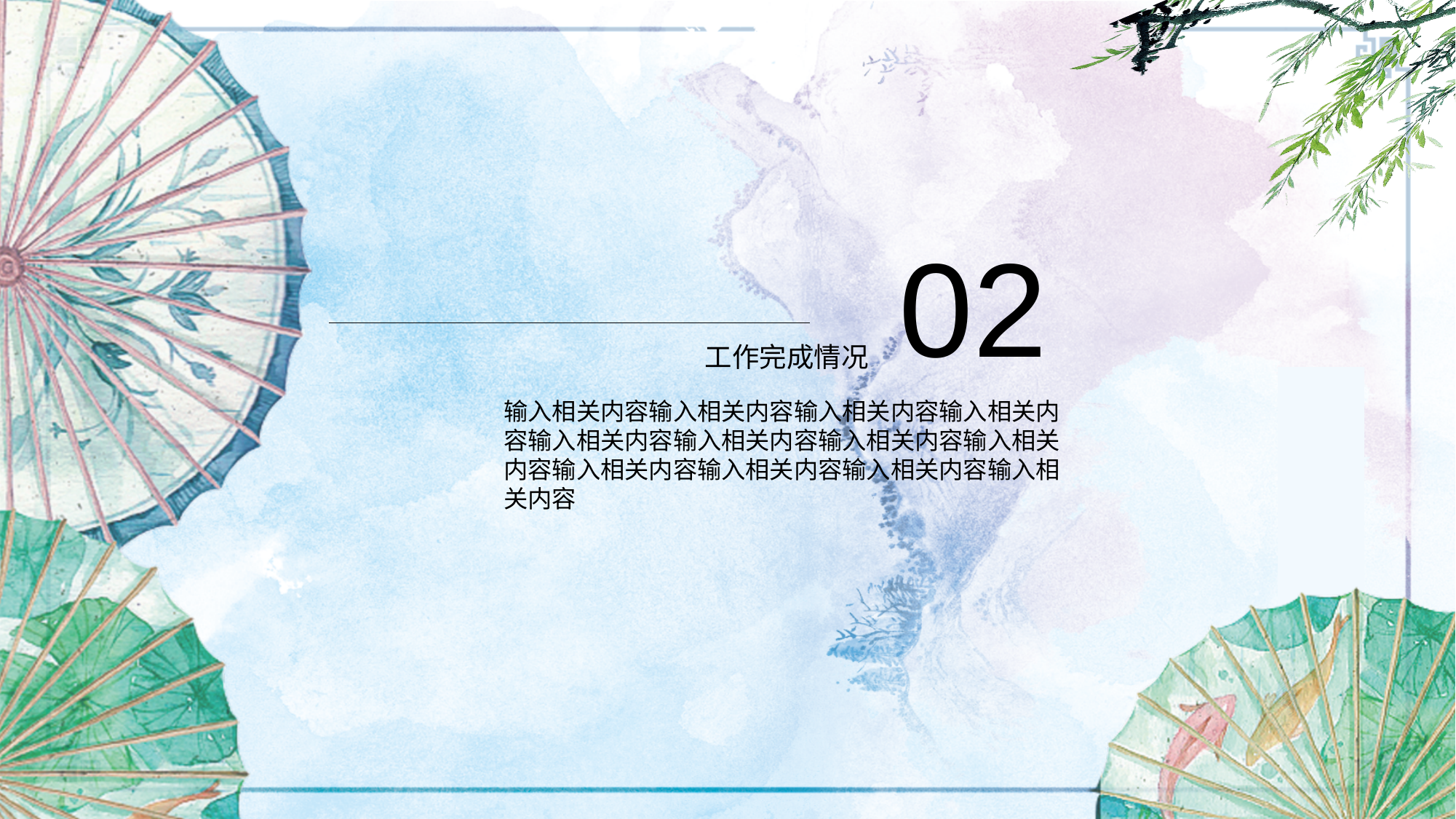

02
工作完成情况
输入相关内容输入相关内容输入相关内容输入相关内容输入相关内容输入相关内容输入相关内容输入相关内容输入相关内容输入相关内容输入相关内容输入相关内容